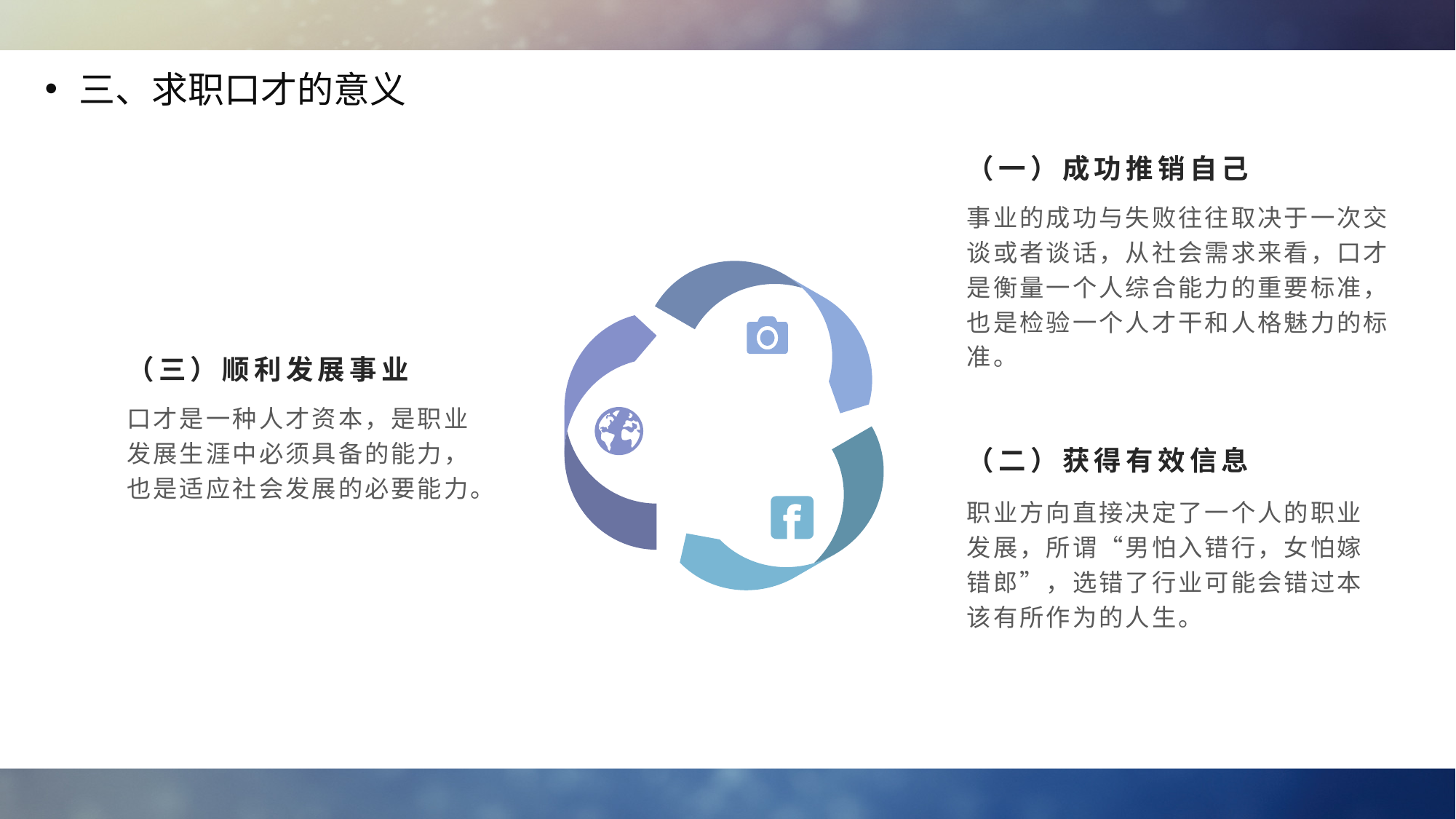

三、求职口才的意义
（一）成功推销自己
事业的成功与失败往往取决于一次交谈或者谈话，从社会需求来看，口才是衡量一个人综合能力的重要标准，也是检验一个人才干和人格魅力的标准。

（三）顺利发展事业

口才是一种人才资本，是职业发展生涯中必须具备的能力，也是适应社会发展的必要能力。

（二）获得有效信息

职业方向直接决定了一个人的职业发展，所谓“男怕入错行，女怕嫁错郎”，选错了行业可能会错过本该有所作为的人生。